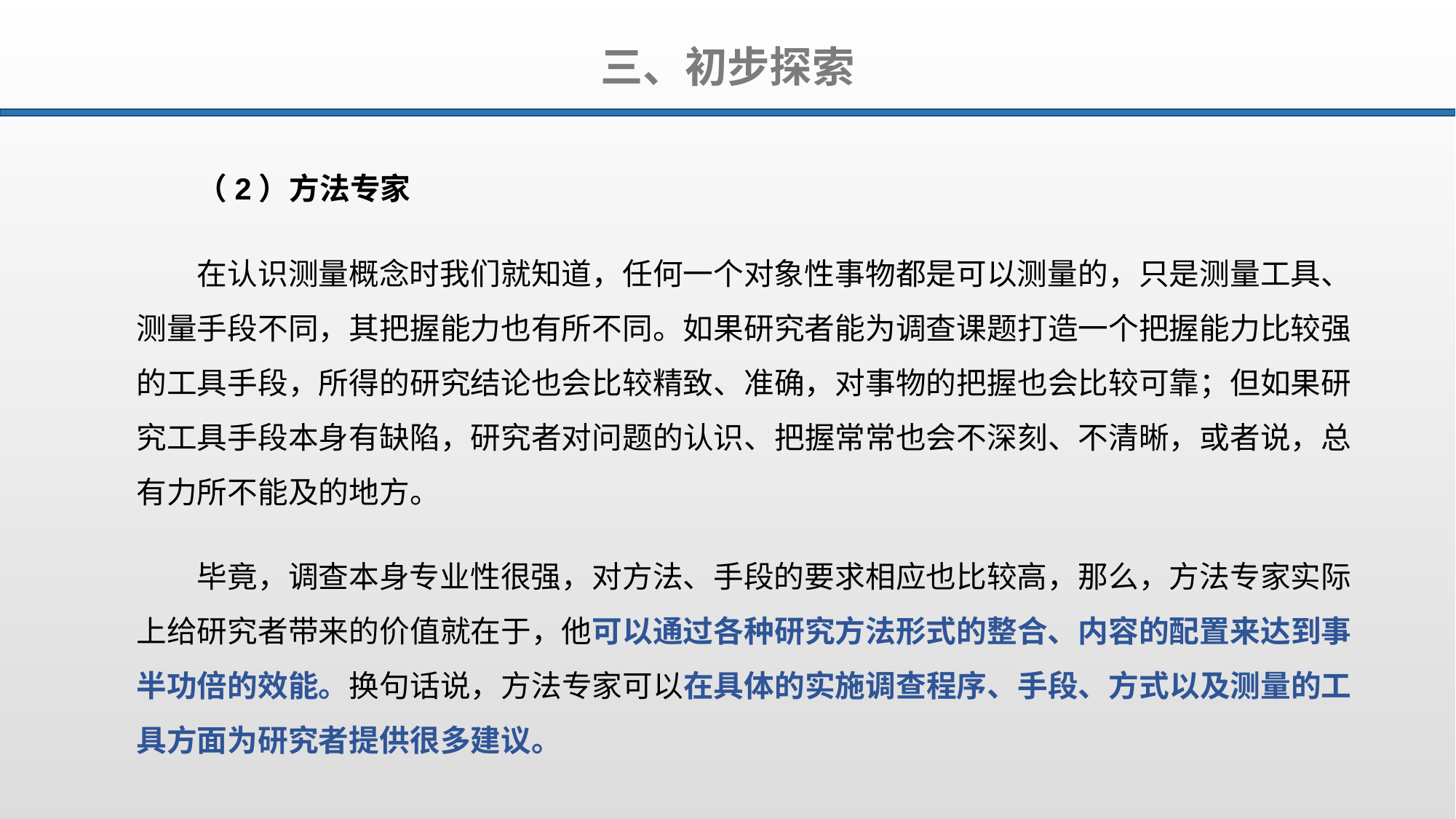

三、初步探索

（2）方法专家
在认识测量概念时我们就知道，任何一个对象性事物都是可以测量的，只是测量工具、测量手段不同，其把握能力也有所不同。如果研究者能为调查课题打造一个把握能力比较强的工具手段，所得的研究结论也会比较精致、准确，对事物的把握也会比较可靠；但如果研究工具手段本身有缺陷，研究者对问题的认识、把握常常也会不深刻、不清晰，或者说，总有力所不能及的地方。
毕竟，调查本身专业性很强，对方法、手段的要求相应也比较高，那么，方法专家实际上给研究者带来的价值就在于，他可以通过各种研究方法形式的整合、内容的配置来达到事半功倍的效能。换句话说，方法专家可以在具体的实施调查程序、手段、方式以及测量的工具方面为研究者提供很多建议。